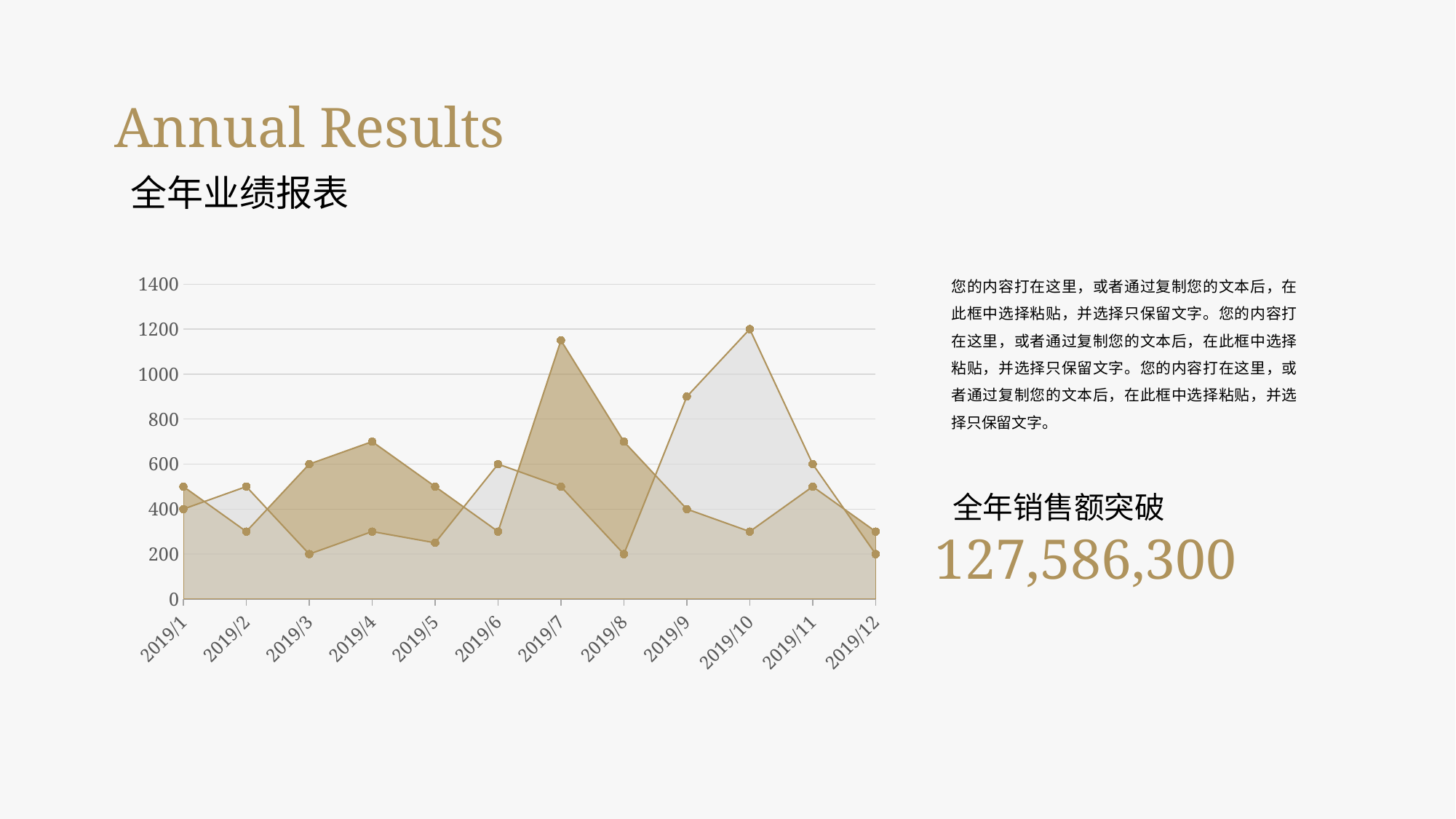

Annual Results
全年业绩报表
您的内容打在这里，或者通过复制您的文本后，在此框中选择粘贴，并选择只保留文字。您的内容打在这里，或者通过复制您的文本后，在此框中选择粘贴，并选择只保留文字。您的内容打在这里，或者通过复制您的文本后，在此框中选择粘贴，并选择只保留文字。

### Chart

| Category | 系列 1 | 系列 2 | 系列 1副本 | 系列 2副本 |
|---|---|---|---|---|
| 2019/1 | 400.0 | 500.0 | 400.0 | 500.0 |
| 2019/2 | 500.0 | 300.0 | 500.0 | 300.0 |
| 2019/3 | 200.0 | 600.0 | 200.0 | 600.0 |
| 2019/4 | 300.0 | 700.0 | 300.0 | 700.0 |
| 2019/5 | 250.0 | 500.0 | 250.0 | 500.0 |
| 2019/6 | 600.0 | 300.0 | 600.0 | 300.0 |
| 2019/7 | 500.0 | 1150.0 | 500.0 | 1150.0 |
| 2019/8 | 200.0 | 700.0 | 200.0 | 700.0 |
| 2019/9 | 900.0 | 400.0 | 900.0 | 400.0 |
| 2019/10 | 1200.0 | 300.0 | 1200.0 | 300.0 |
| 2019/11 | 600.0 | 500.0 | 600.0 | 500.0 |
| 2019/12 | 200.0 | 300.0 | 200.0 | 300.0 |
全年销售额突破
127,586,300